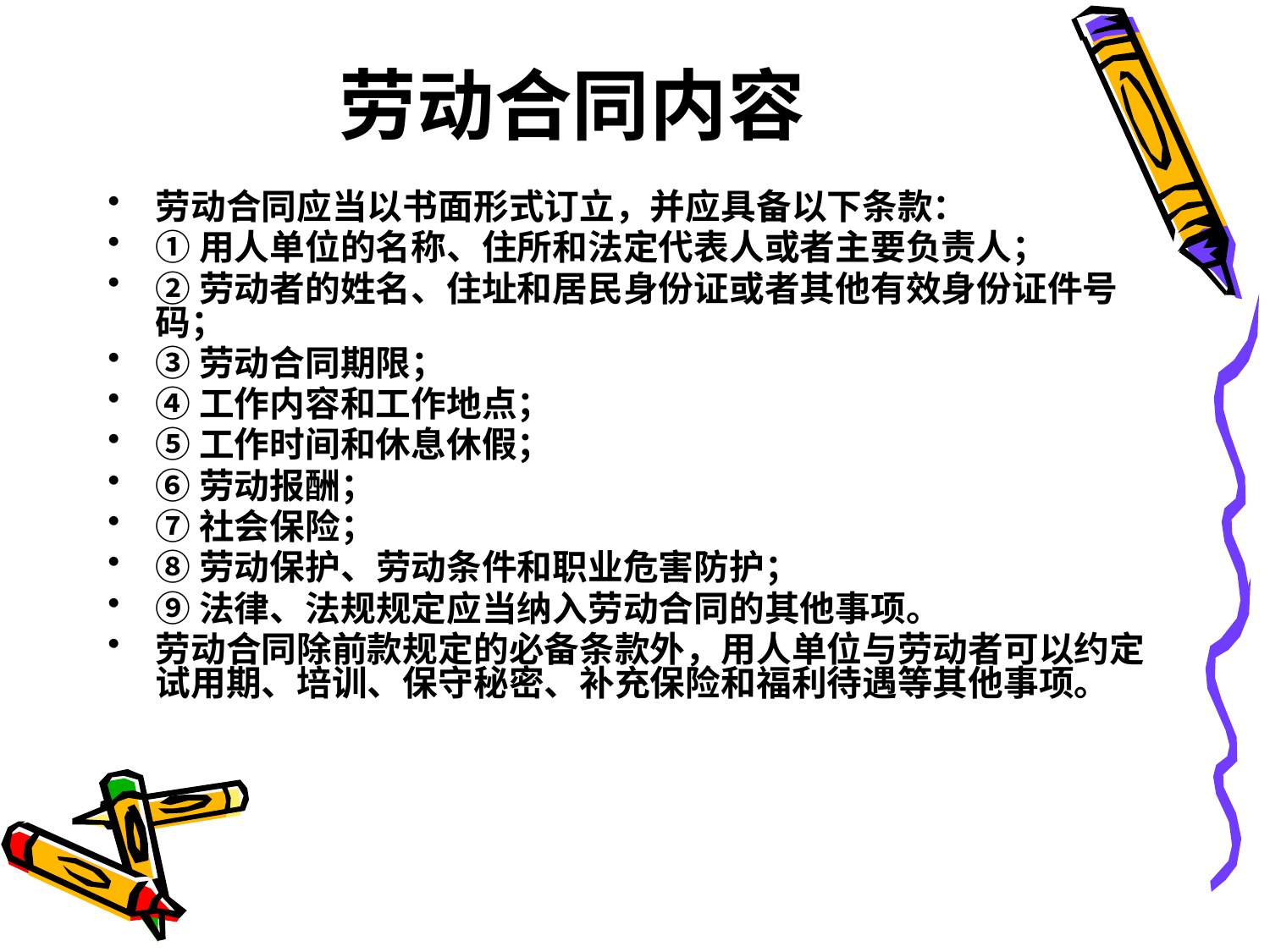

# 劳动合同内容
劳动合同应当以书面形式订立，并应具备以下条款：
①用人单位的名称、住所和法定代表人或者主要负责人；
②劳动者的姓名、住址和居民身份证或者其他有效身份证件号码；
③劳动合同期限；
④工作内容和工作地点；
⑤工作时间和休息休假；
⑥劳动报酬；
⑦社会保险；
⑧劳动保护、劳动条件和职业危害防护；
⑨法律、法规规定应当纳入劳动合同的其他事项。
劳动合同除前款规定的必备条款外，用人单位与劳动者可以约定试用期、培训、保守秘密、补充保险和福利待遇等其他事项。